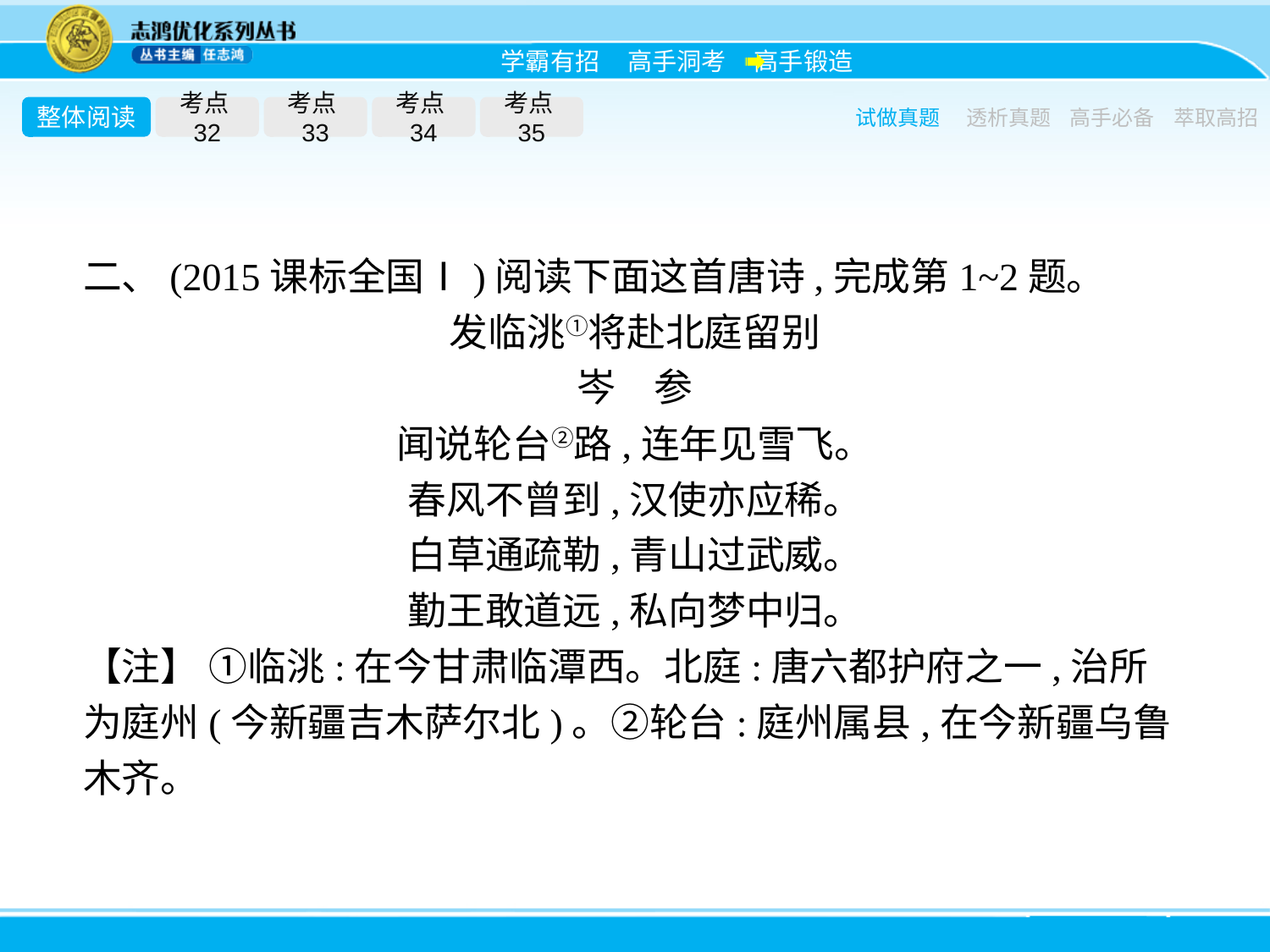

整体阅读
考点32
考点33
考点34
考点35
试做真题
透析真题
高手必备
萃取高招
二、(2015课标全国Ⅰ)阅读下面这首唐诗,完成第1~2题。
发临洮①将赴北庭留别
岑　参
闻说轮台②路,连年见雪飞。
春风不曾到,汉使亦应稀。
白草通疏勒,青山过武威。
勤王敢道远,私向梦中归。
【注】 ①临洮:在今甘肃临潭西。北庭:唐六都护府之一,治所为庭州(今新疆吉木萨尔北)。②轮台:庭州属县,在今新疆乌鲁木齐。